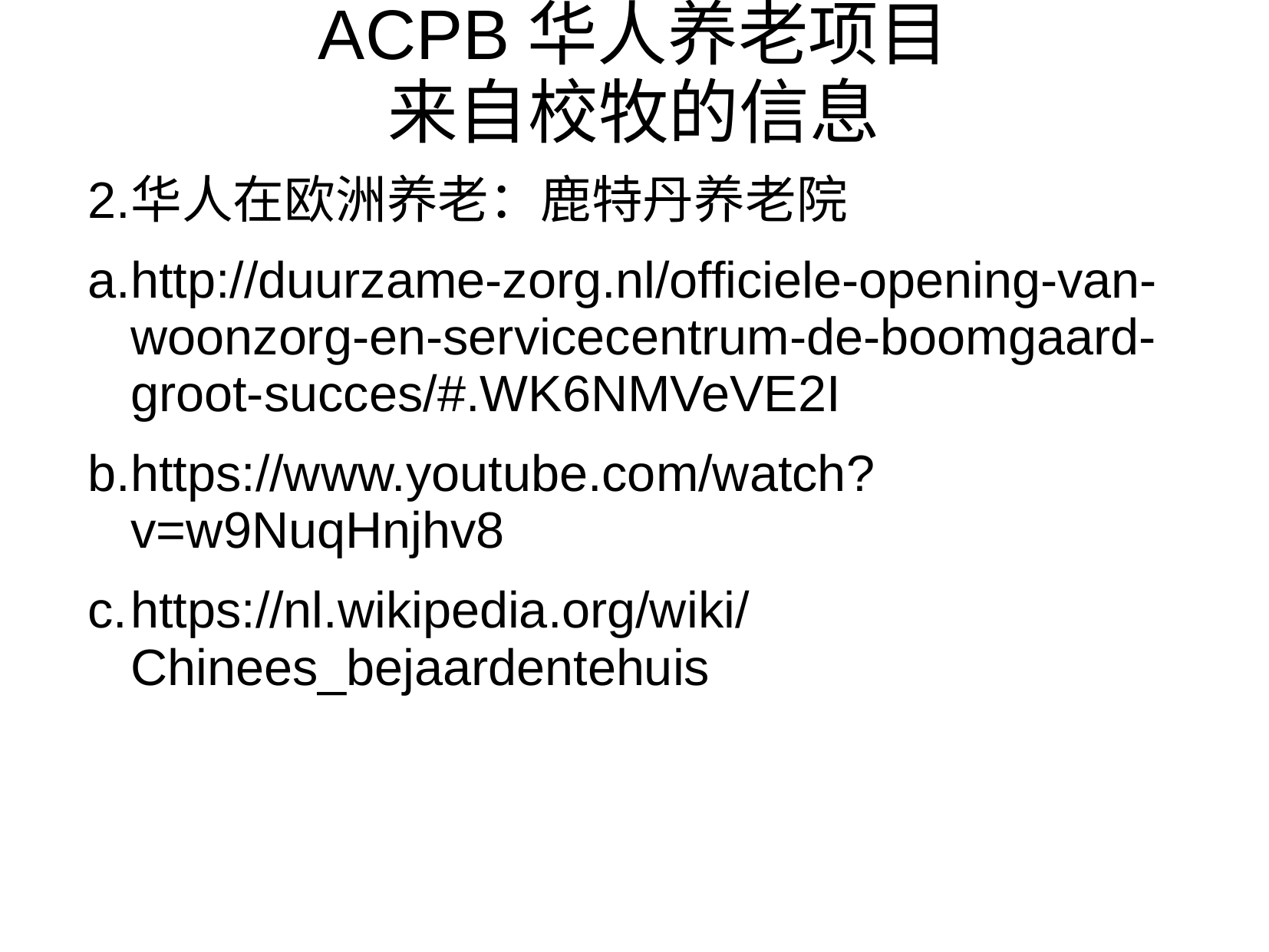

# ACPB华人养老项目 来自校牧的信息
2.	华人在欧洲养老：鹿特丹养老院
a.	http://duurzame-zorg.nl/officiele-opening-van-woonzorg-en-servicecentrum-de-boomgaard-groot-succes/#.WK6NMVeVE2I
b.	https://www.youtube.com/watch?v=w9NuqHnjhv8
c.	https://nl.wikipedia.org/wiki/Chinees_bejaardentehuis